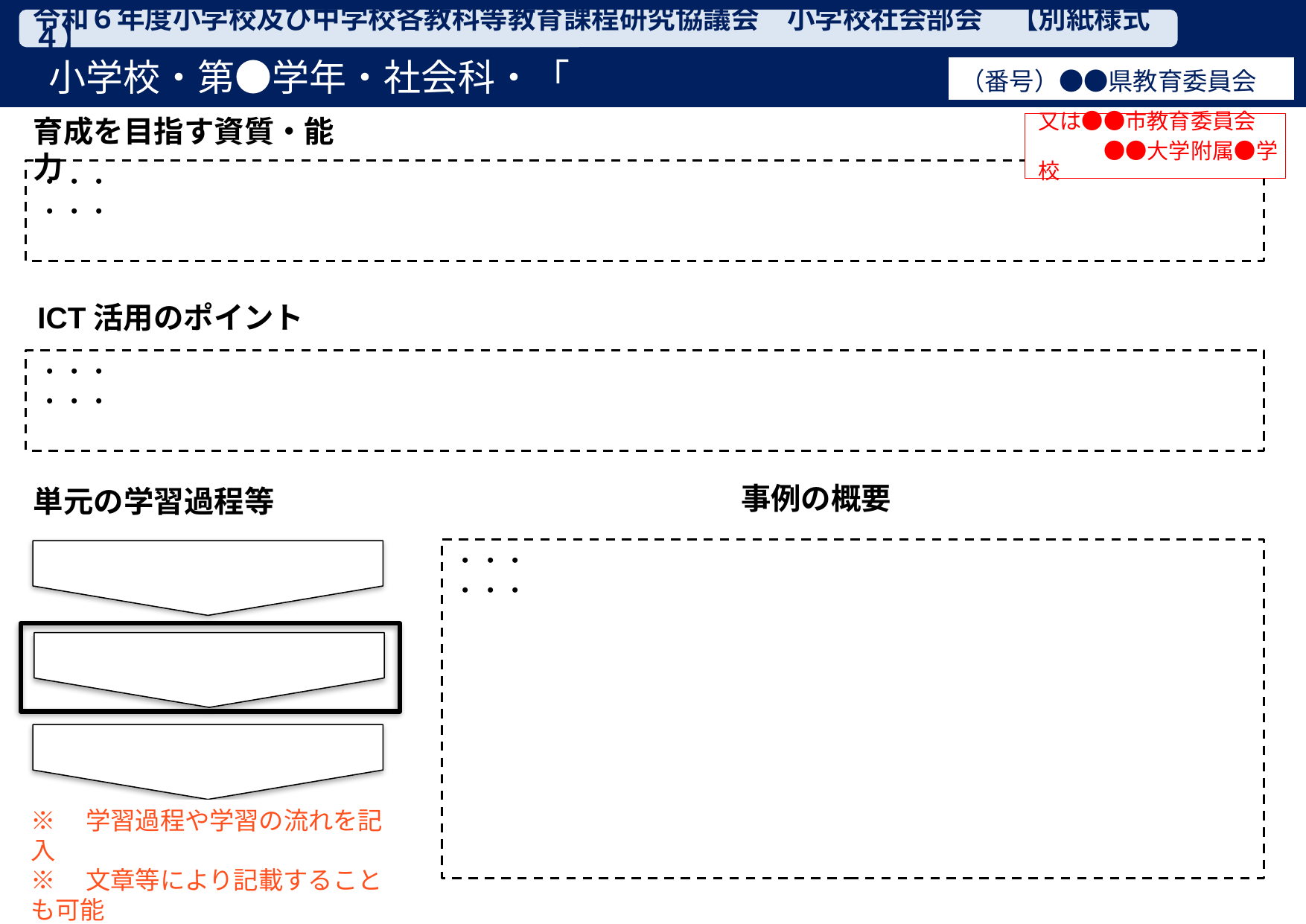

小学校・第●学年・社会科・「　　　　　　　　　　　　　　　」①
令和６年度小学校及び中学校各教科等教育課程研究協議会　小学校社会部会　【別紙様式４】
（番号）●●県教育委員会
育成を目指す資質・能力
又は●●市教育委員会
　　　●●大学附属●学校
・・・
・・・

ICT活用のポイント
・・・
・・・

事例の概要
単元の学習過程等

・・・
・・・

※　学習過程や学習の流れを記入
※　文章等により記載することも可能
1